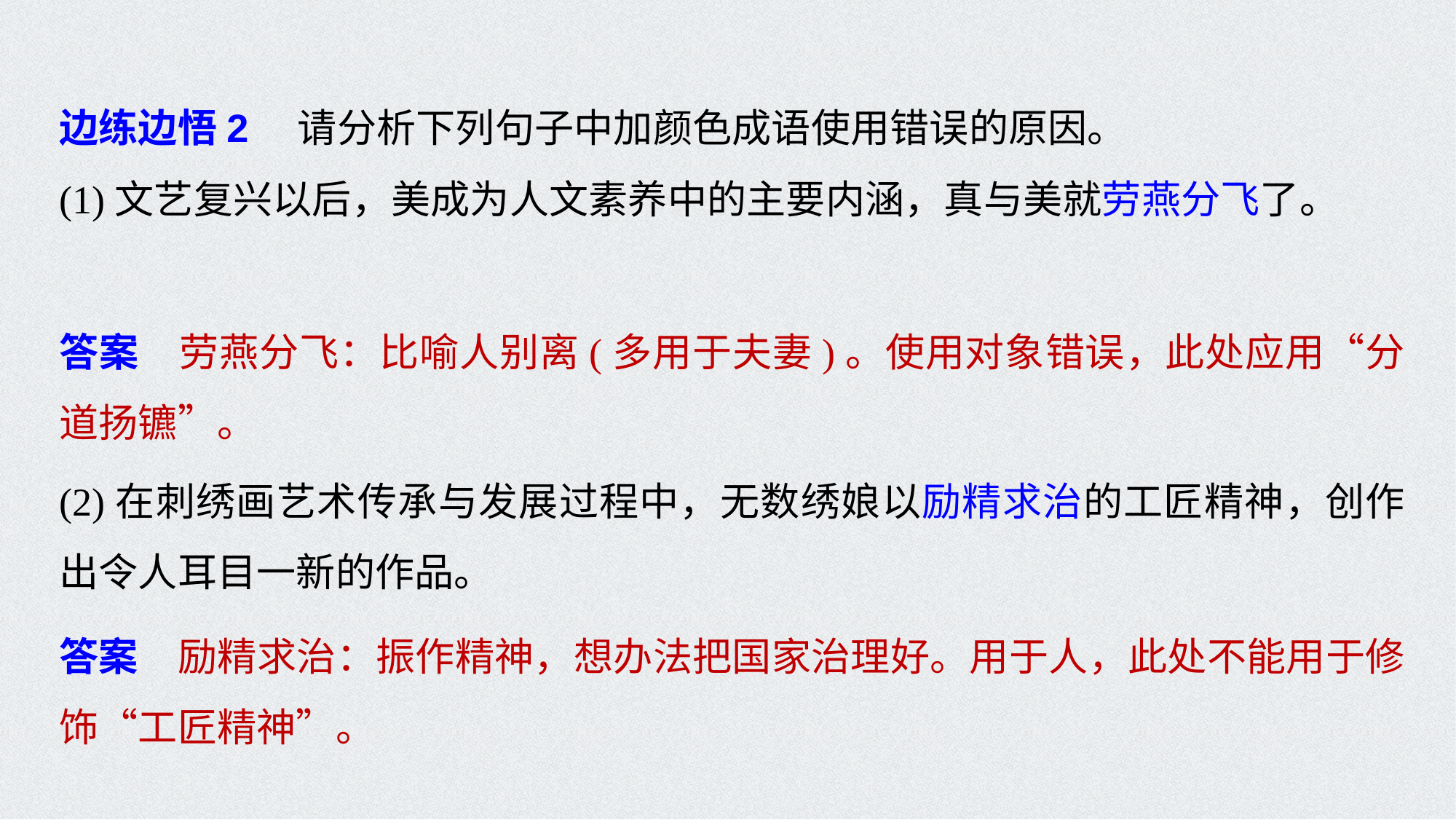

边练边悟2　请分析下列句子中加颜色成语使用错误的原因。
(1)文艺复兴以后，美成为人文素养中的主要内涵，真与美就劳燕分飞了。
答案　劳燕分飞：比喻人别离(多用于夫妻)。使用对象错误，此处应用“分道扬镳”。
(2)在刺绣画艺术传承与发展过程中，无数绣娘以励精求治的工匠精神，创作出令人耳目一新的作品。
答案　励精求治：振作精神，想办法把国家治理好。用于人，此处不能用于修饰“工匠精神”。